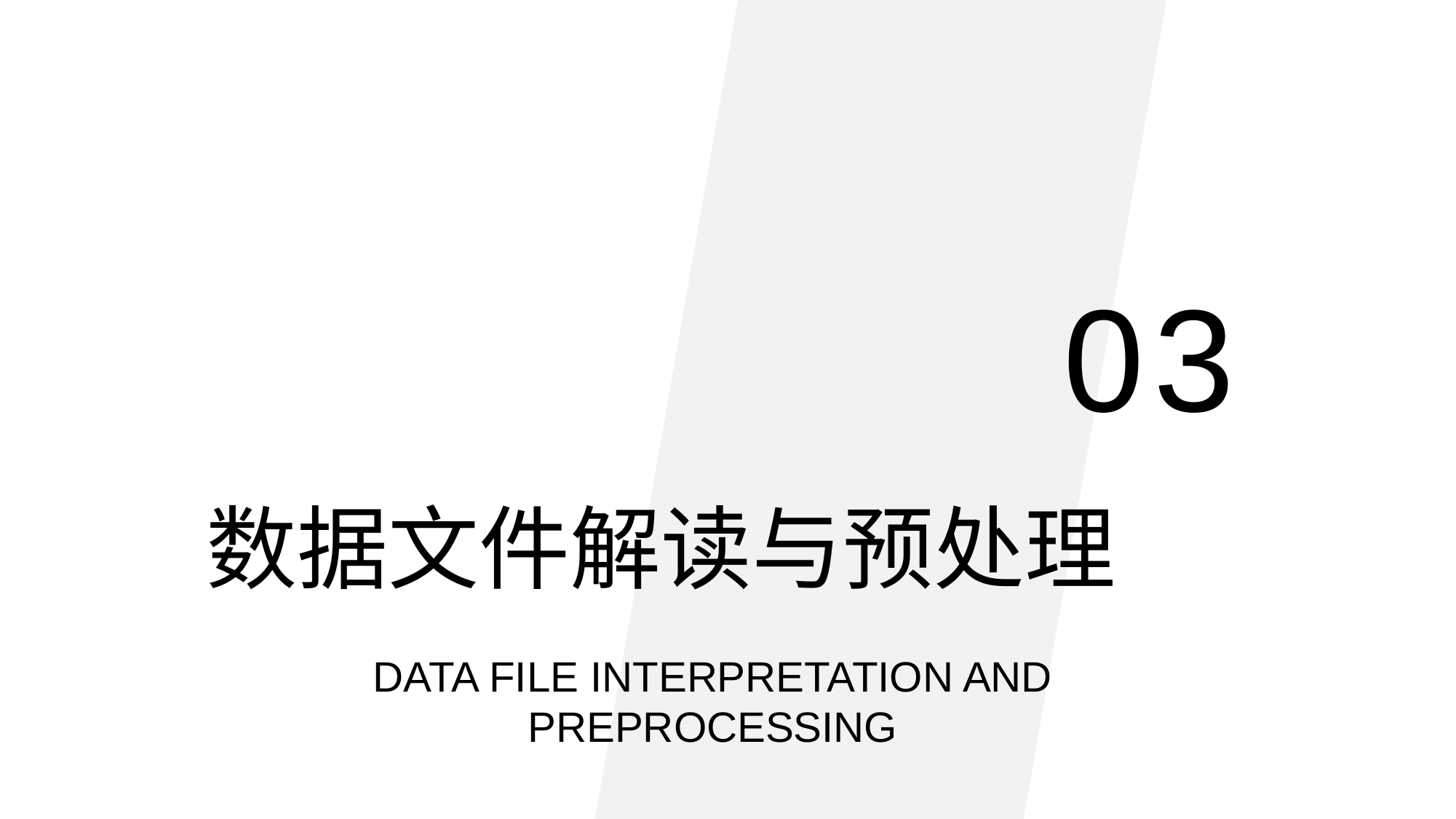

03
数据文件解读与预处理
DATA FILE INTERPRETATION AND PREPROCESSING